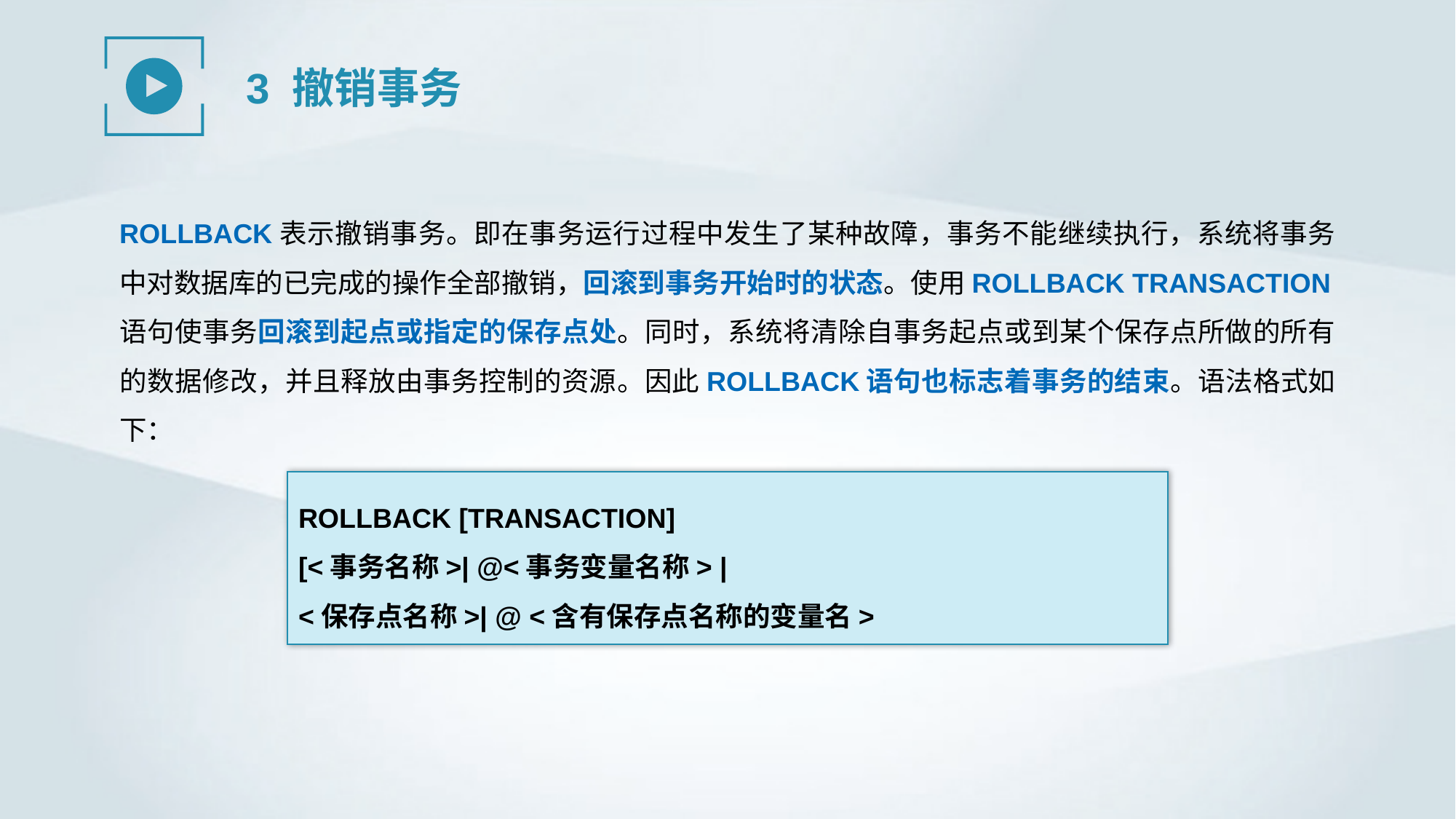

3 撤销事务
ROLLBACK表示撤销事务。即在事务运行过程中发生了某种故障，事务不能继续执行，系统将事务中对数据库的已完成的操作全部撤销，回滚到事务开始时的状态。使用ROLLBACK TRANSACTION语句使事务回滚到起点或指定的保存点处。同时，系统将清除自事务起点或到某个保存点所做的所有的数据修改，并且释放由事务控制的资源。因此ROLLBACK语句也标志着事务的结束。语法格式如下：
ROLLBACK [TRANSACTION]
[<事务名称>| @<事务变量名称> |
<保存点名称>| @ <含有保存点名称的变量名>